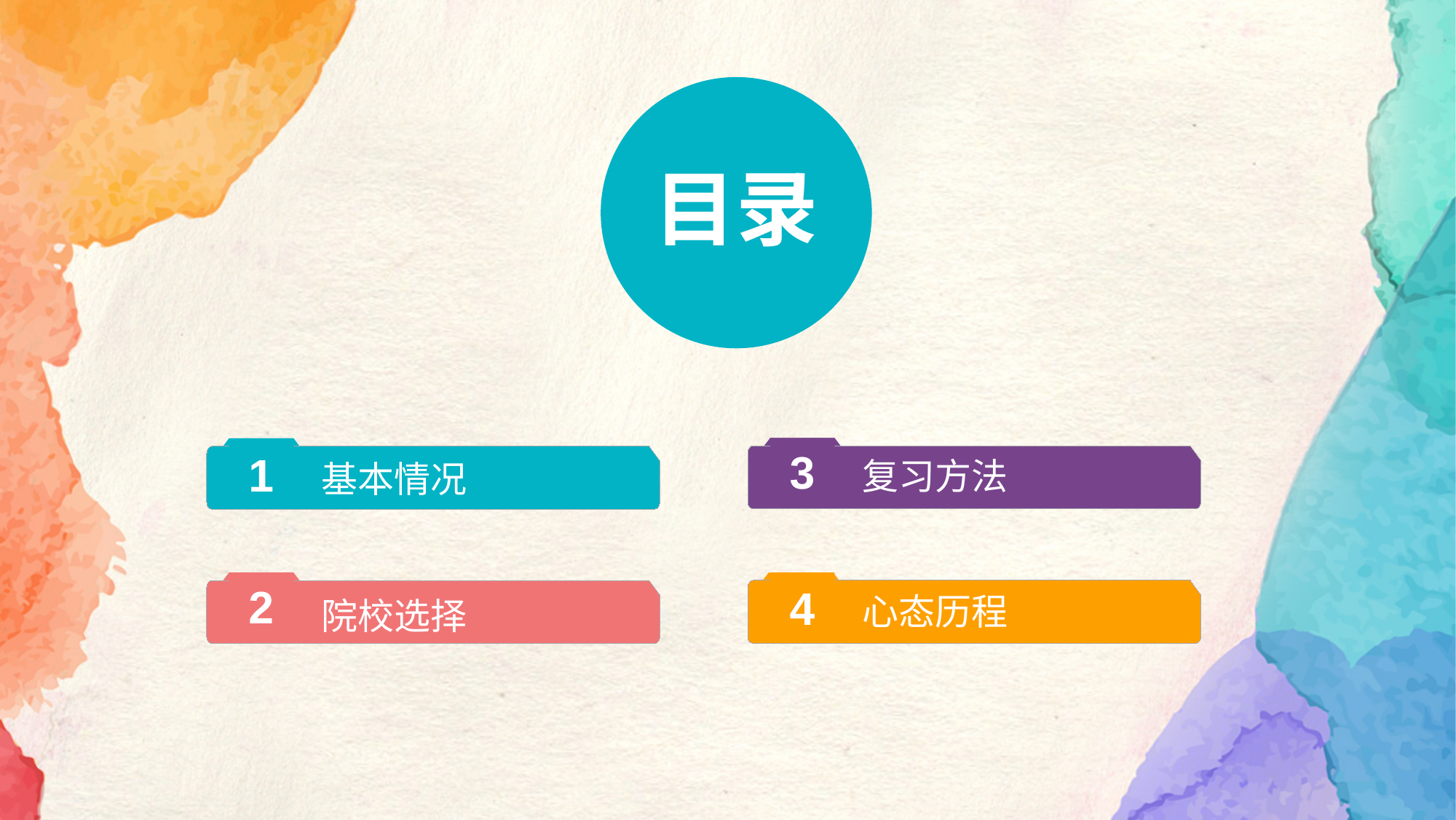

目录

3

复习方法

1

基本情况

2

院校选择

4

心态历程